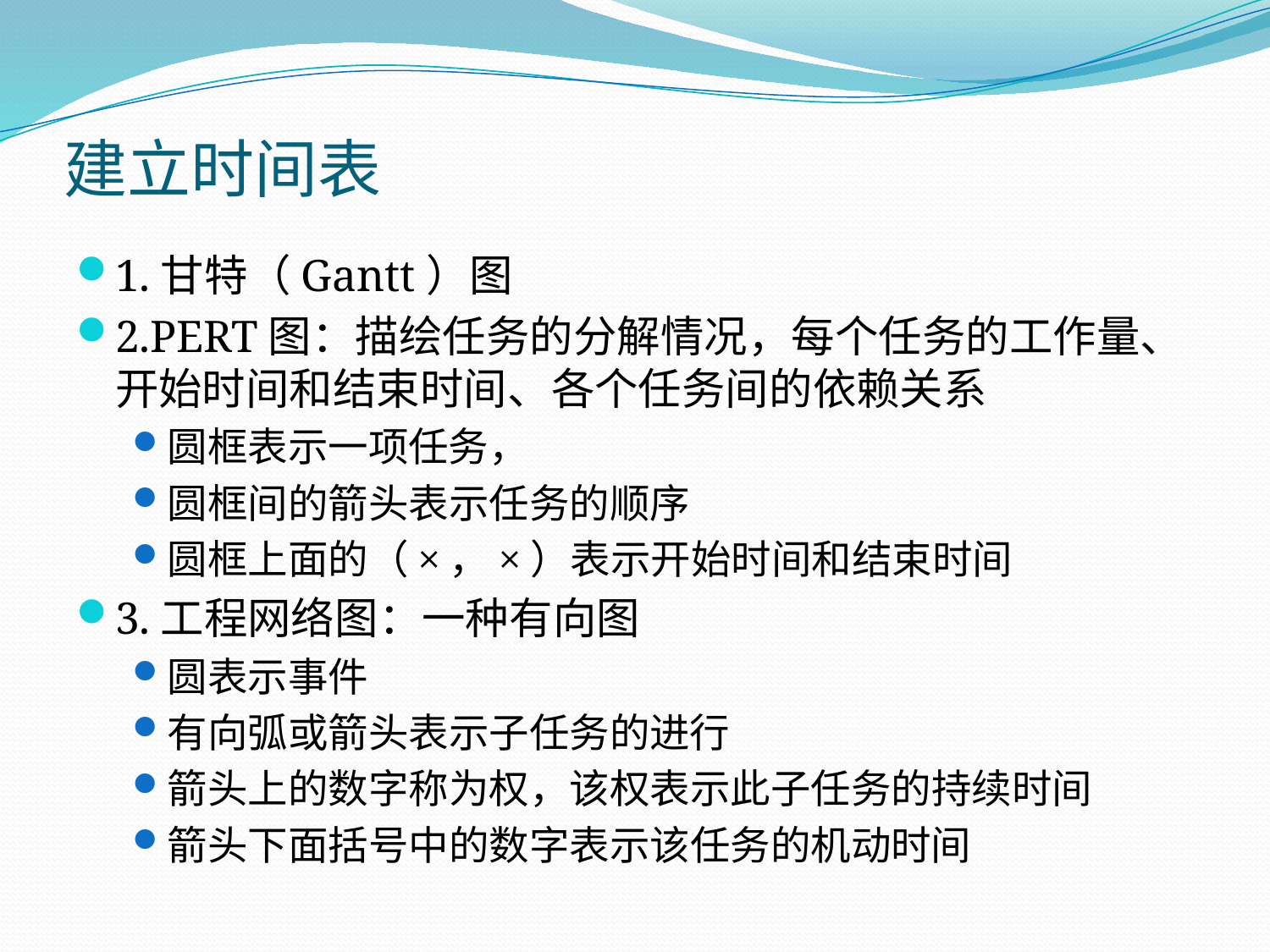

# 建立时间表
1.甘特（Gantt）图
2.PERT图：描绘任务的分解情况，每个任务的工作量、开始时间和结束时间、各个任务间的依赖关系
圆框表示一项任务，
圆框间的箭头表示任务的顺序
圆框上面的（×，×）表示开始时间和结束时间
3.工程网络图：一种有向图
圆表示事件
有向弧或箭头表示子任务的进行
箭头上的数字称为权，该权表示此子任务的持续时间
箭头下面括号中的数字表示该任务的机动时间